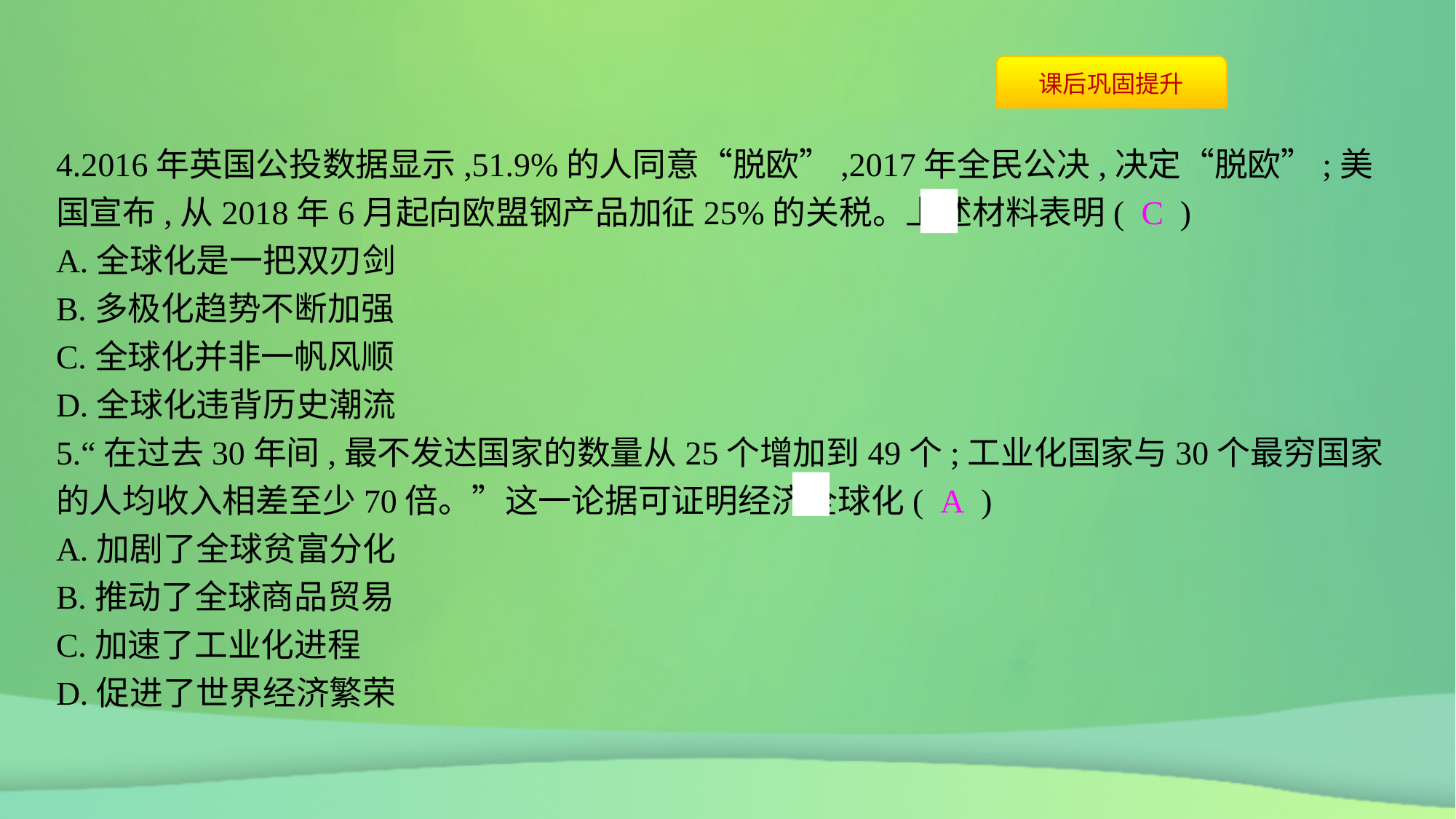

4.2016年英国公投数据显示,51.9%的人同意“脱欧”,2017年全民公决,决定“脱欧”;美国宣布,从2018年6月起向欧盟钢产品加征25%的关税。上述材料表明(  C  )
A.全球化是一把双刃剑
B.多极化趋势不断加强
C.全球化并非一帆风顺
D.全球化违背历史潮流
5.“在过去30年间,最不发达国家的数量从25个增加到49个;工业化国家与30个最穷国家的人均收入相差至少70倍。”这一论据可证明经济全球化(  A  )
A.加剧了全球贫富分化
B.推动了全球商品贸易
C.加速了工业化进程
D.促进了世界经济繁荣